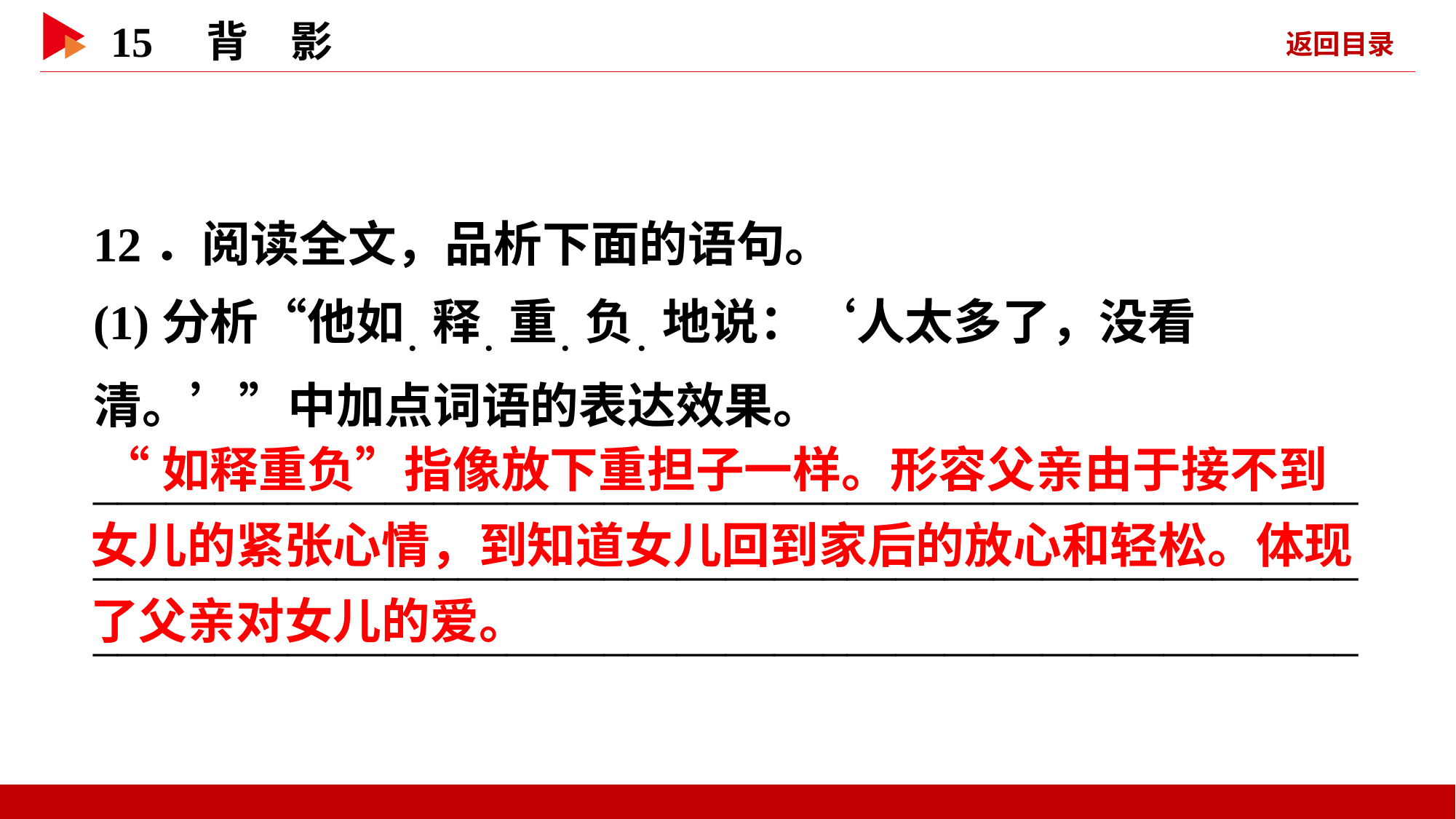

12．阅读全文，品析下面的语句。
(1)分析“他如．释．重．负．地说：‘人太多了，没看清。’”中加点词语的表达效果。
____________________________________________________________________________________________________________________________________________________________
 “如释重负”指像放下重担子一样。形容父亲由于接不到女儿的紧张心情，到知道女儿回到家后的放心和轻松。体现了父亲对女儿的爱。